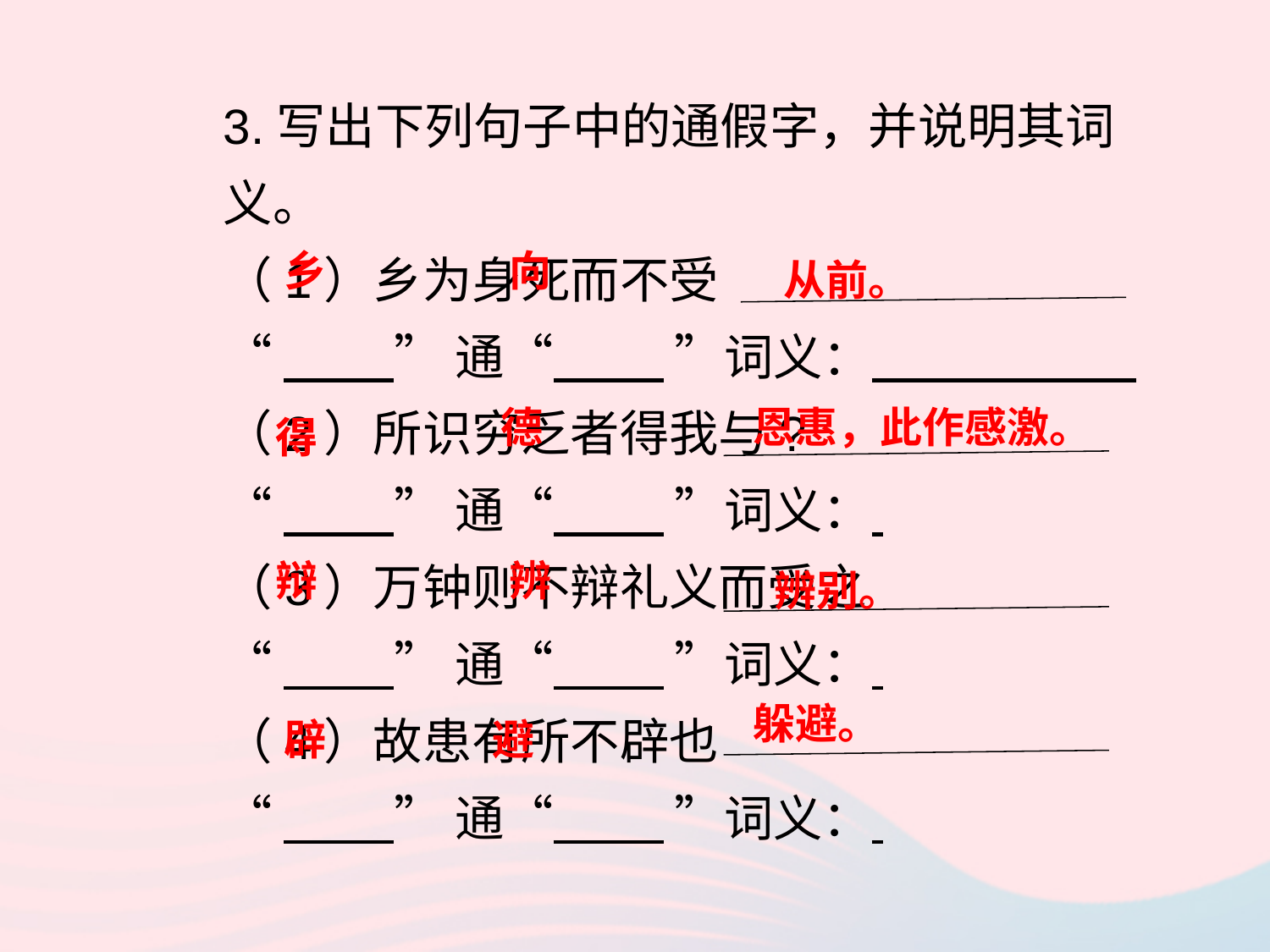

3.写出下列句子中的通假字，并说明其词义。
（1）乡为身死而不受
“           ”通“           ”词义：
（2）所识穷乏者得我与?
“           ”通“           ”词义：
（3）万钟则不辩礼义而受之
“           ”通“           ”词义：
（4）故患有所不辟也
“           ”通“           ”词义：
乡
向
从前。
德
恩惠，此作感激。
得
辩
辨
辨别。
躲避。
辟
避